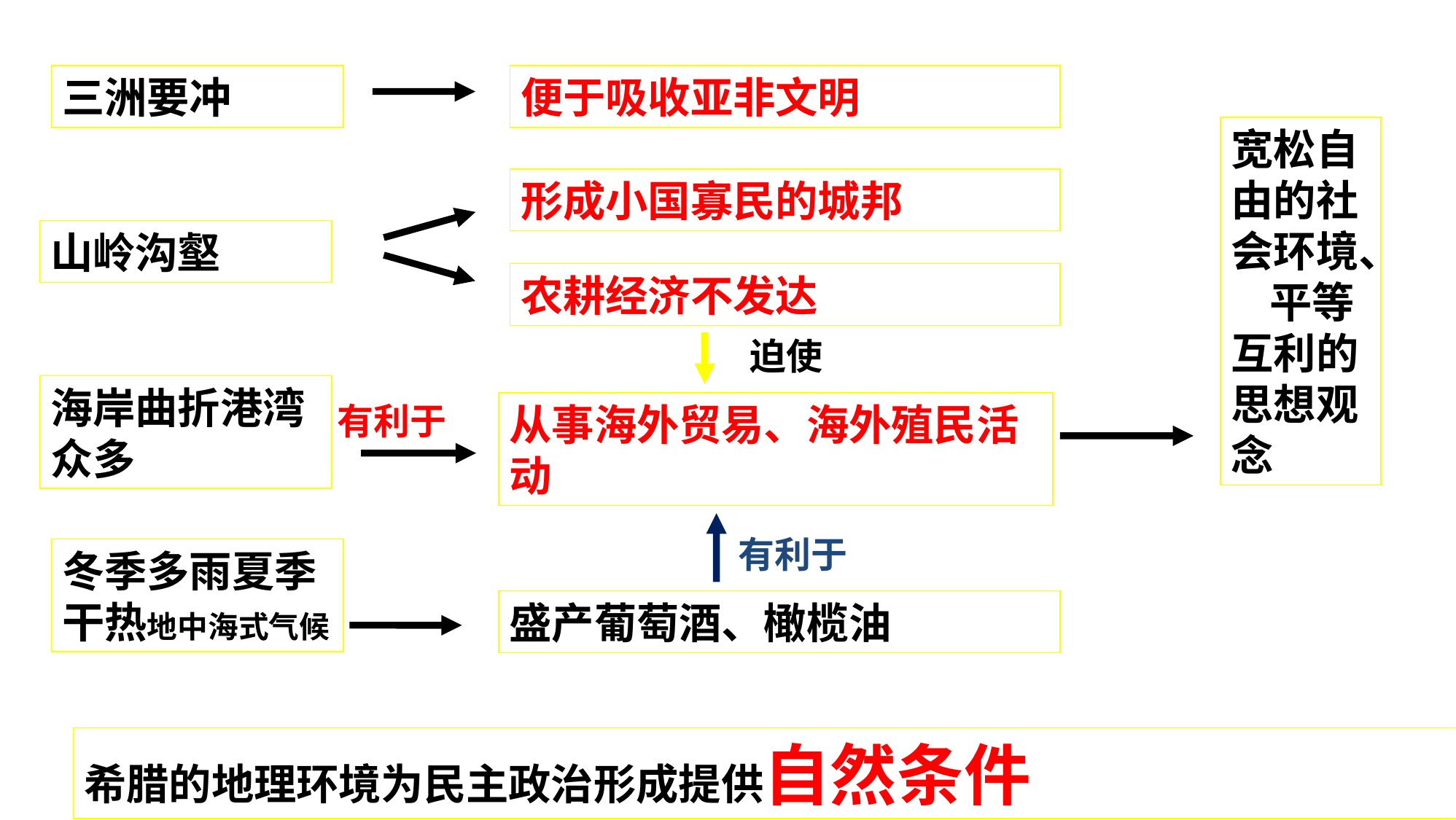

三洲要冲
便于吸收亚非文明

宽松自由的社会环境、    平等互利的思想观念
形成小国寡民的城邦

山岭沟壑

农耕经济不发达
迫使

海岸曲折港湾众多
有利于
从事海外贸易、海外殖民活动

有利于

冬季多雨夏季干热地中海式气候
盛产葡萄酒、橄榄油

希腊的地理环境为民主政治形成提供自然条件